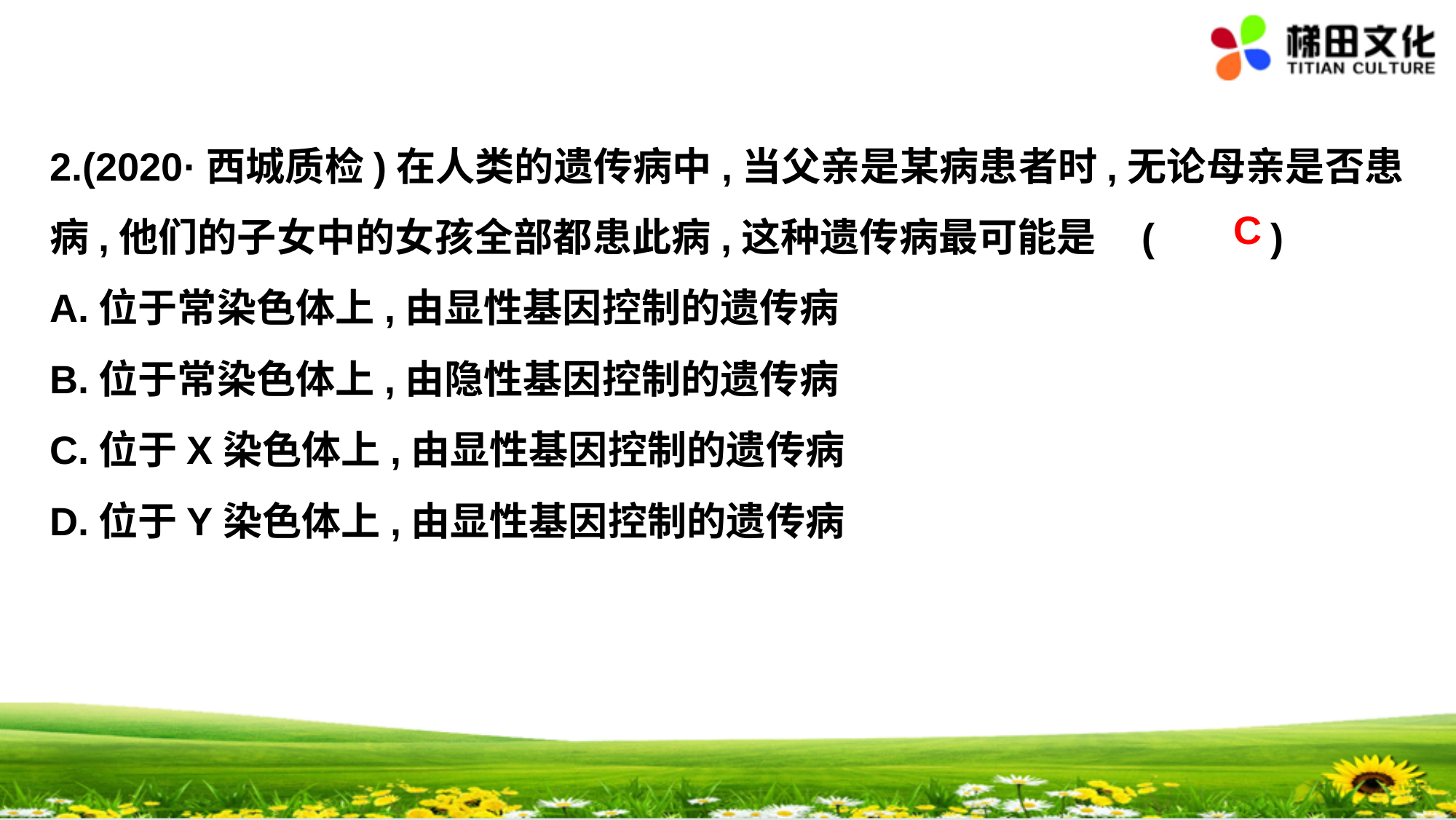

2.(2020·西城质检)在人类的遗传病中,当父亲是某病患者时,无论母亲是否患
病,他们的子女中的女孩全部都患此病,这种遗传病最可能是	(　  　)
A.位于常染色体上,由显性基因控制的遗传病
B.位于常染色体上,由隐性基因控制的遗传病
C.位于X染色体上,由显性基因控制的遗传病
D.位于Y染色体上,由显性基因控制的遗传病
C